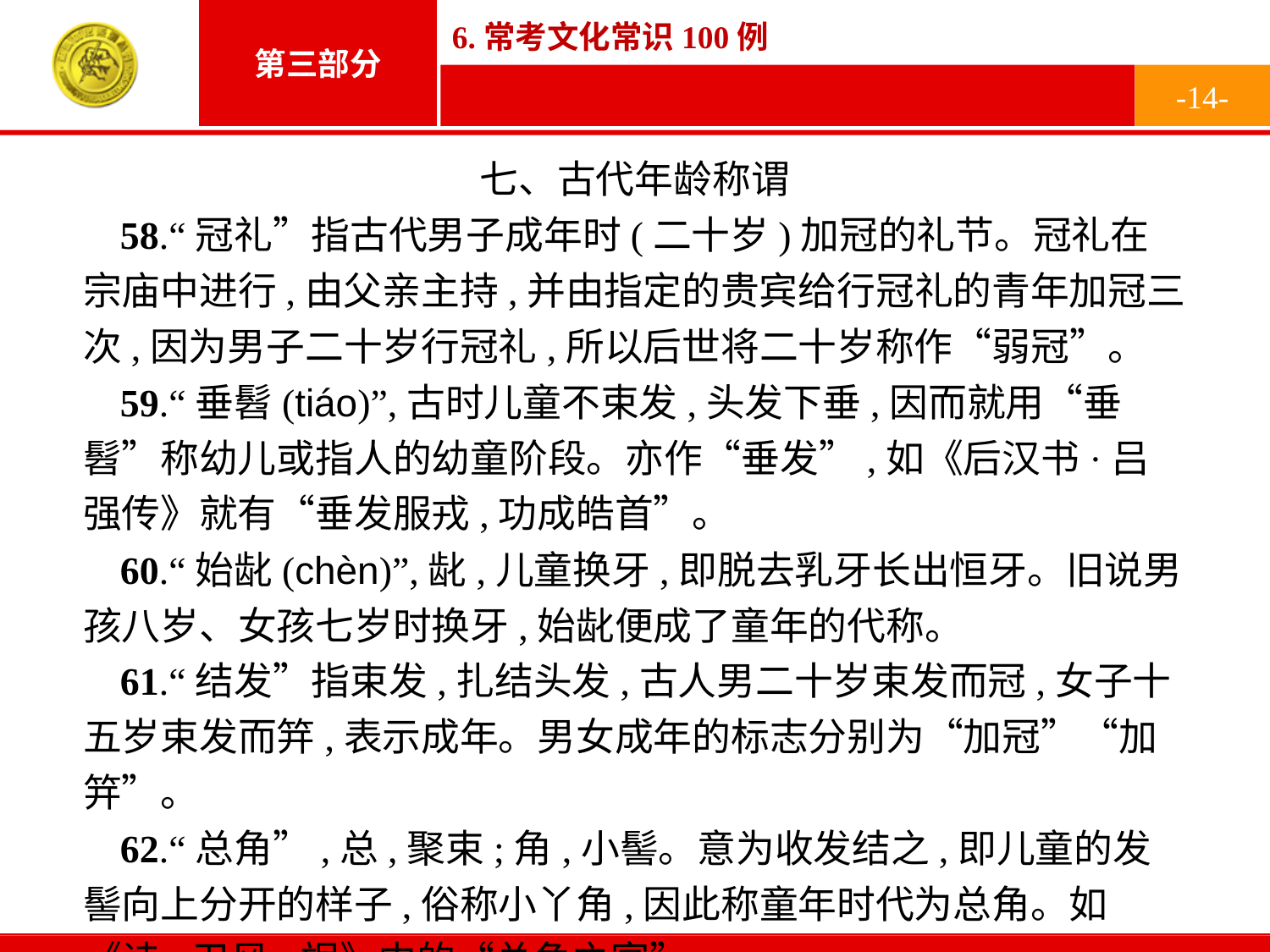

-14-
七、古代年龄称谓
58.“冠礼”指古代男子成年时(二十岁)加冠的礼节。冠礼在宗庙中进行,由父亲主持,并由指定的贵宾给行冠礼的青年加冠三次,因为男子二十岁行冠礼,所以后世将二十岁称作“弱冠”。
59.“垂髫(tiáo)”,古时儿童不束发,头发下垂,因而就用“垂髫”称幼儿或指人的幼童阶段。亦作“垂发”,如《后汉书·吕强传》就有“垂发服戎,功成皓首”。
60.“始龀(chèn)”,龀,儿童换牙,即脱去乳牙长出恒牙。旧说男孩八岁、女孩七岁时换牙,始龀便成了童年的代称。
61.“结发”指束发,扎结头发,古人男二十岁束发而冠,女子十五岁束发而笄,表示成年。男女成年的标志分别为“加冠”“加笄”。
62.“总角”,总,聚束;角,小髻。意为收发结之,即儿童的发髻向上分开的样子,俗称小丫角,因此称童年时代为总角。如《诗·卫风·氓》中的“总角之宴”。